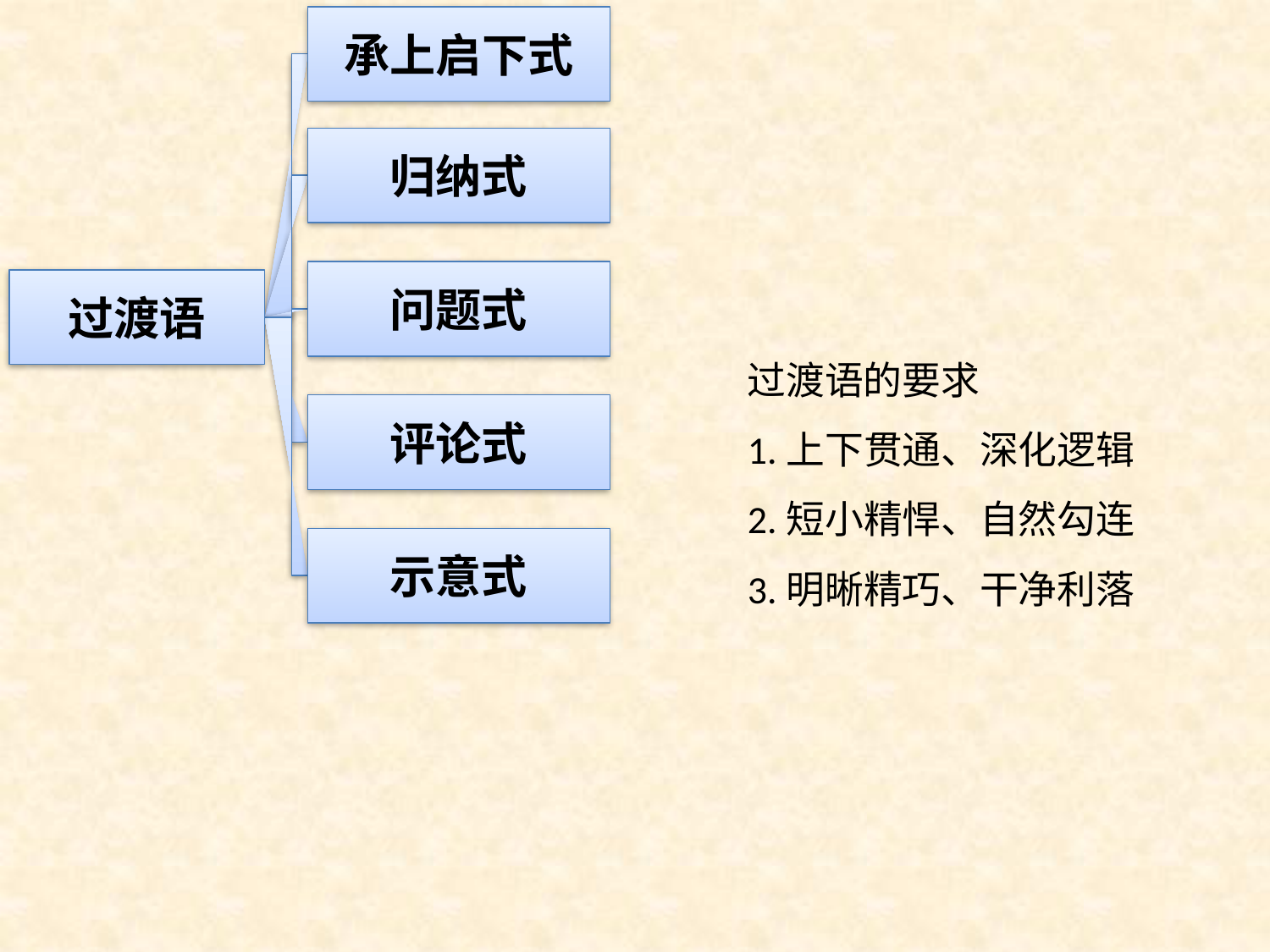

过渡语
承上启下式
归纳式
问题式
评论式
示意式
过渡语的要求
1.上下贯通、深化逻辑
2.短小精悍、自然勾连
3.明晰精巧、干净利落